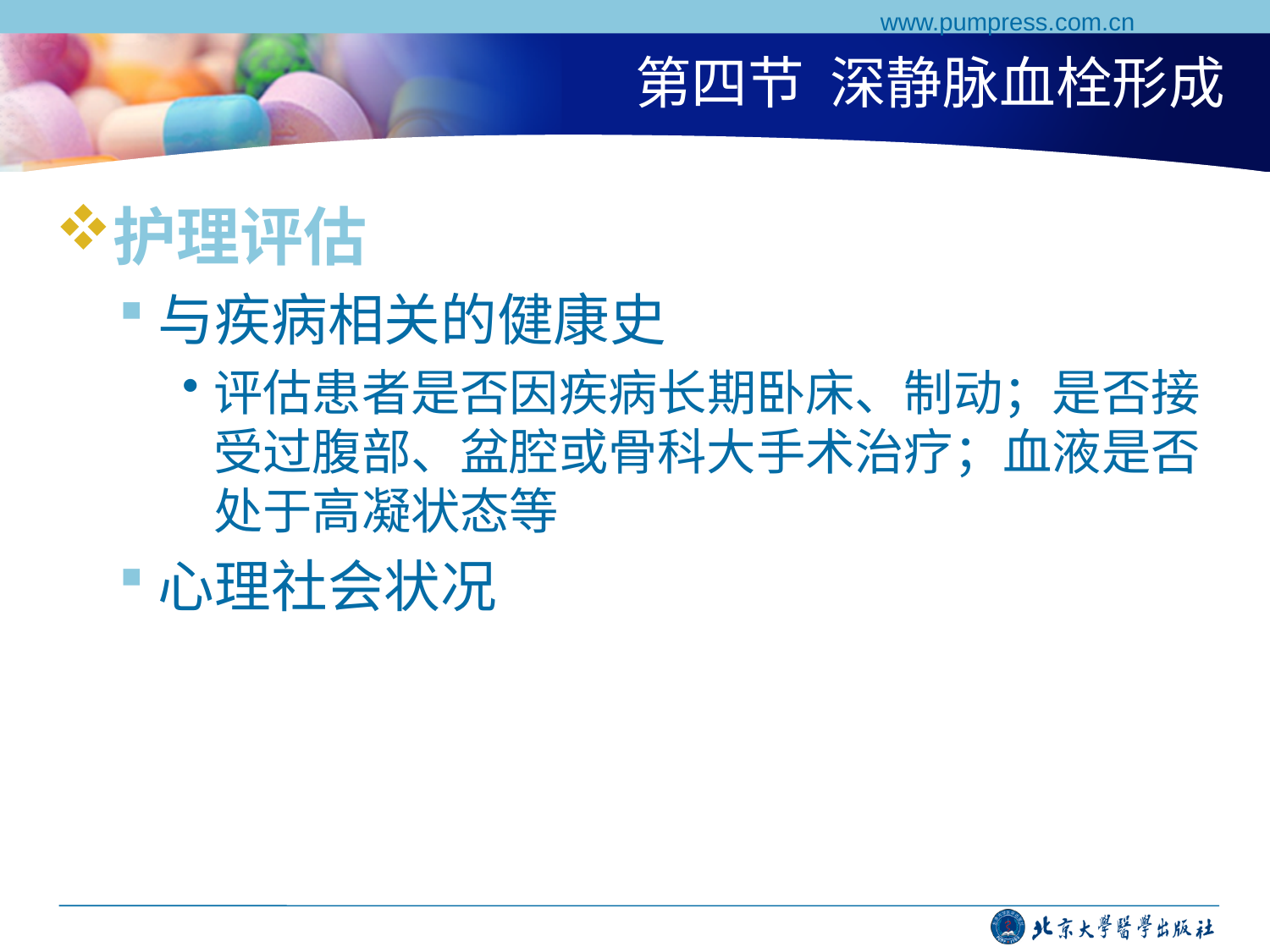

www.pumpress.com.cn
# 第四节  深静脉血栓形成
护理评估
与疾病相关的健康史
评估患者是否因疾病长期卧床、制动；是否接受过腹部、盆腔或骨科大手术治疗；血液是否处于高凝状态等
心理社会状况